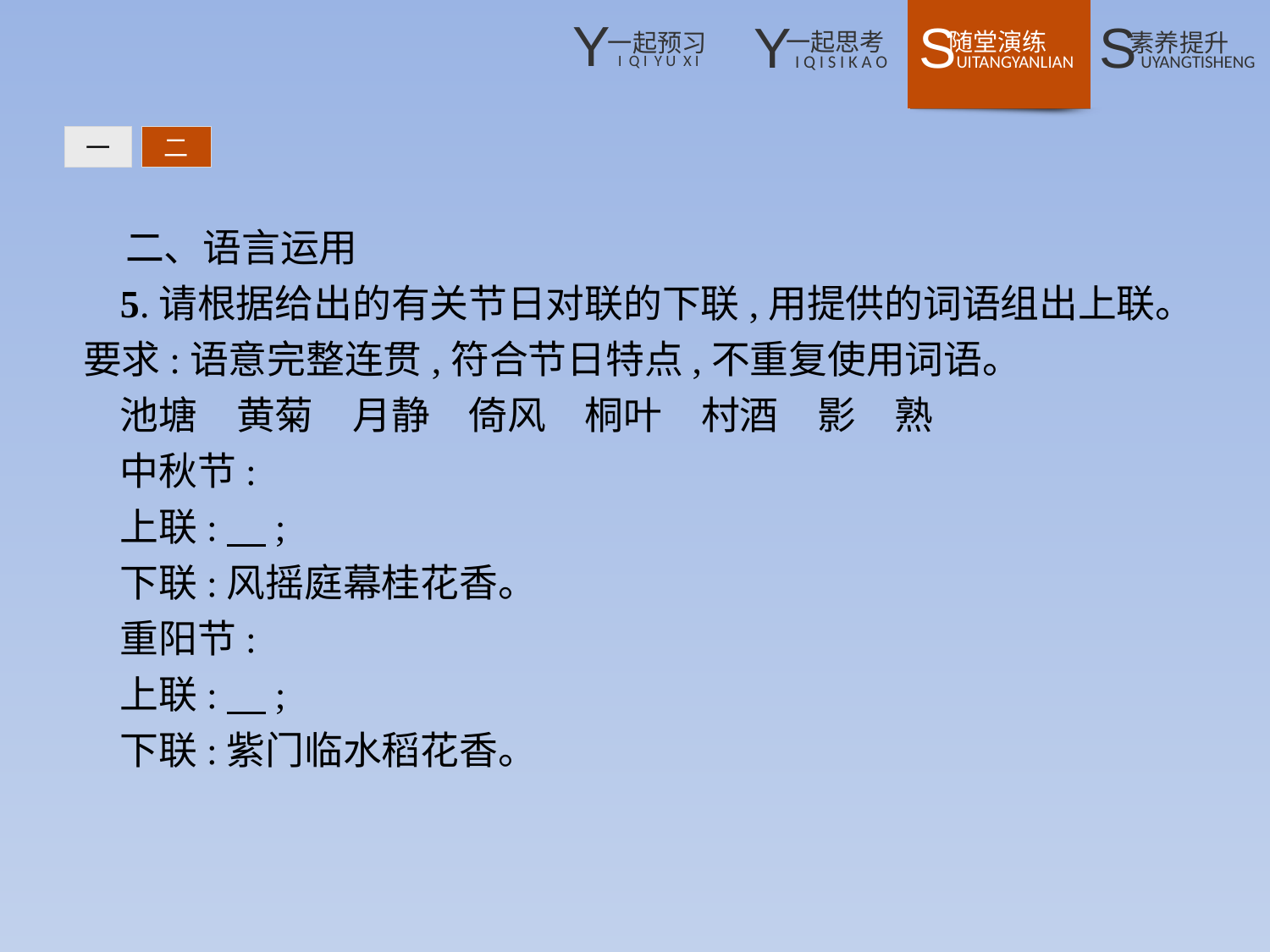

一
二
二、语言运用
5.请根据给出的有关节日对联的下联,用提供的词语组出上联。要求:语意完整连贯,符合节日特点,不重复使用词语。
池塘　黄菊　月静　倚风　桐叶　村酒　影　熟
中秋节:
上联:　;
下联:风摇庭幕桂花香。
重阳节:
上联:　;
下联:紫门临水稻花香。